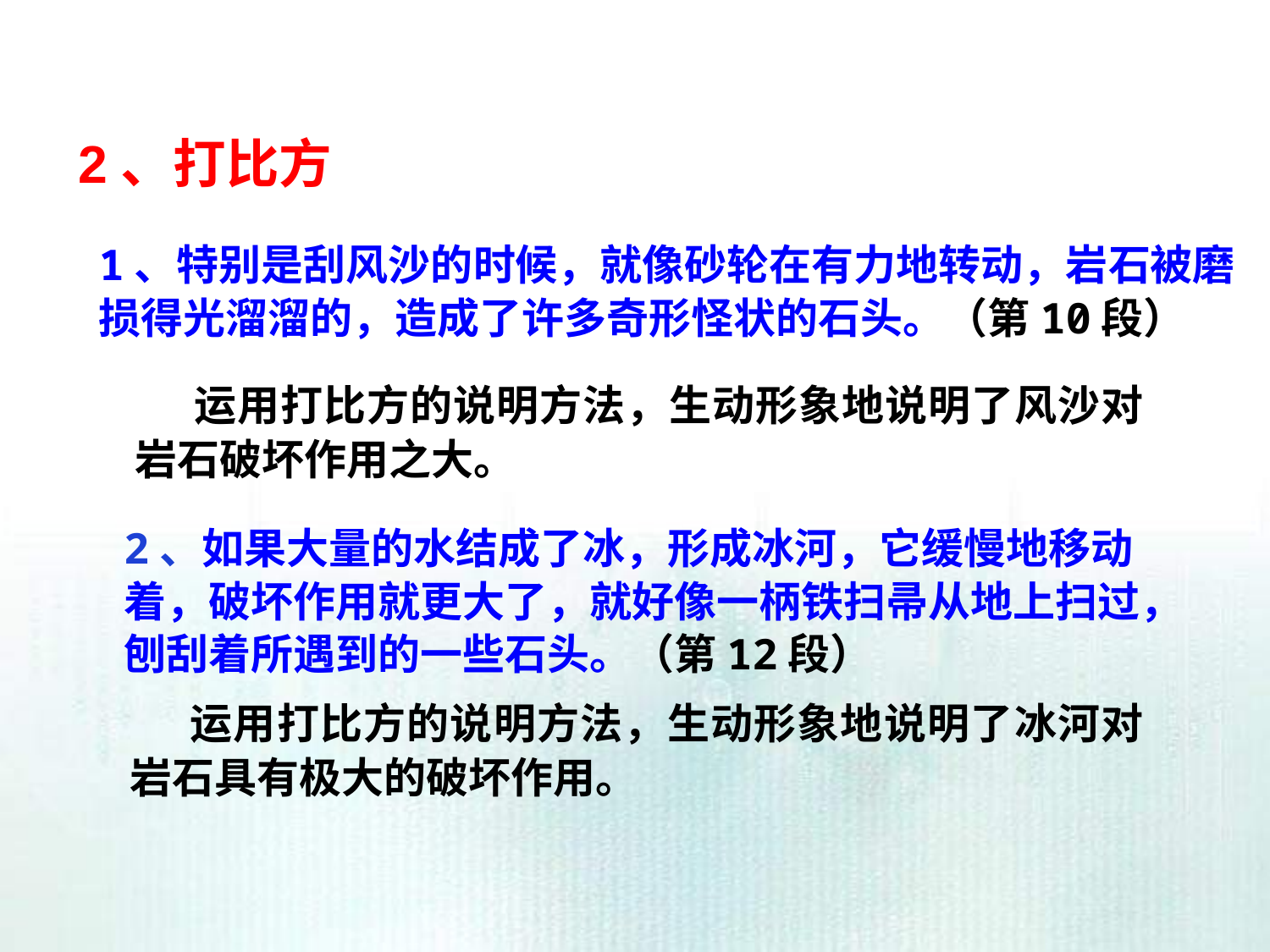

2、打比方
1、特别是刮风沙的时候，就像砂轮在有力地转动，岩石被磨损得光溜溜的，造成了许多奇形怪状的石头。（第10段）
    运用打比方的说明方法，生动形象地说明了风沙对岩石破坏作用之大。
2、如果大量的水结成了冰，形成冰河，它缓慢地移动着，破坏作用就更大了，就好像一柄铁扫帚从地上扫过，刨刮着所遇到的一些石头。（第12段）
    运用打比方的说明方法，生动形象地说明了冰河对岩石具有极大的破坏作用。